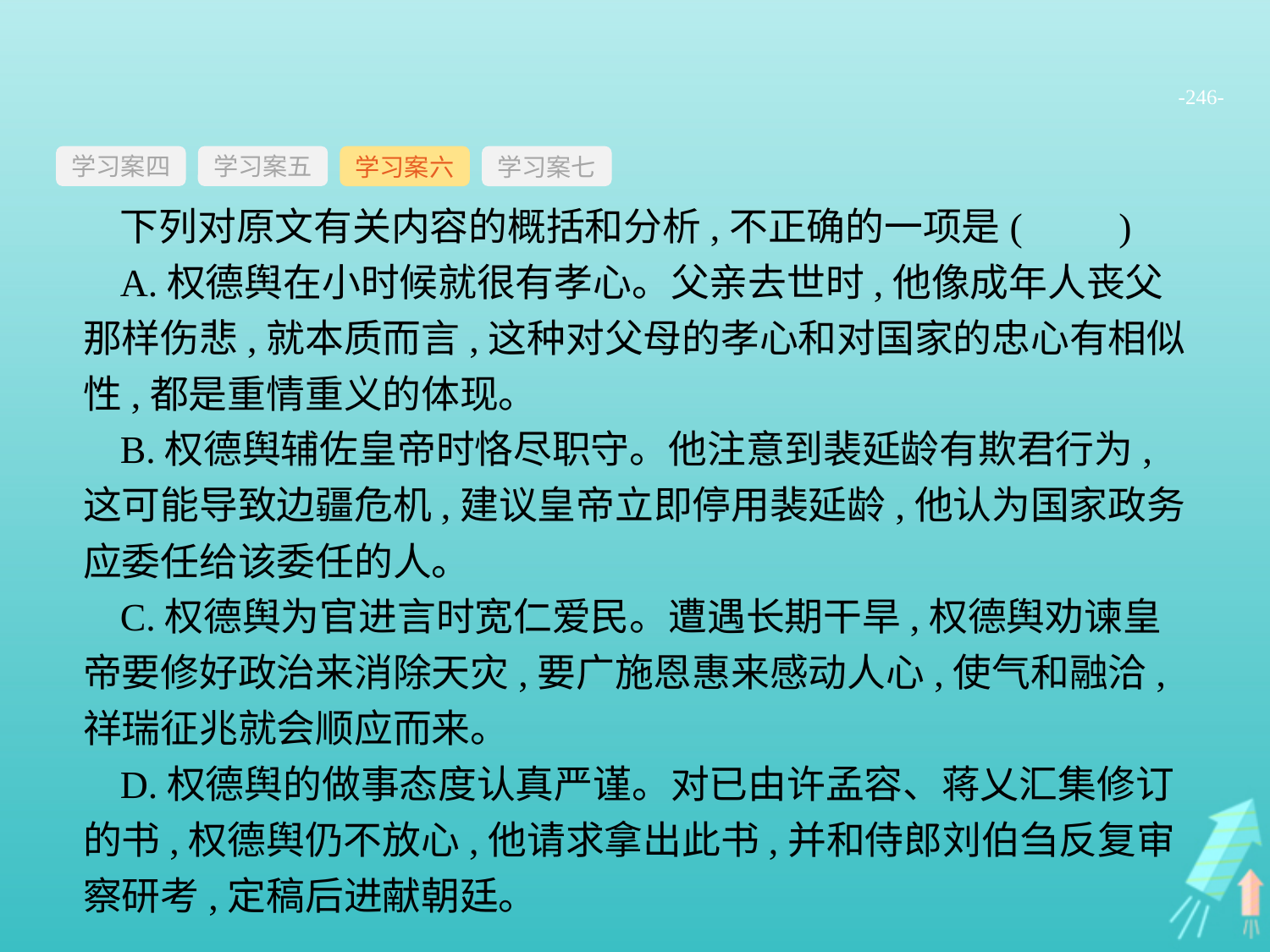

-246-
学习案四
学习案六
学习案七
学习案五
下列对原文有关内容的概括和分析,不正确的一项是(　　)
A.权德舆在小时候就很有孝心。父亲去世时,他像成年人丧父那样伤悲,就本质而言,这种对父母的孝心和对国家的忠心有相似性,都是重情重义的体现。
B.权德舆辅佐皇帝时恪尽职守。他注意到裴延龄有欺君行为,这可能导致边疆危机,建议皇帝立即停用裴延龄,他认为国家政务应委任给该委任的人。
C.权德舆为官进言时宽仁爱民。遭遇长期干旱,权德舆劝谏皇帝要修好政治来消除天灾,要广施恩惠来感动人心,使气和融洽,祥瑞征兆就会顺应而来。
D.权德舆的做事态度认真严谨。对已由许孟容、蒋乂汇集修订的书,权德舆仍不放心,他请求拿出此书,并和侍郎刘伯刍反复审察研考,定稿后进献朝廷。